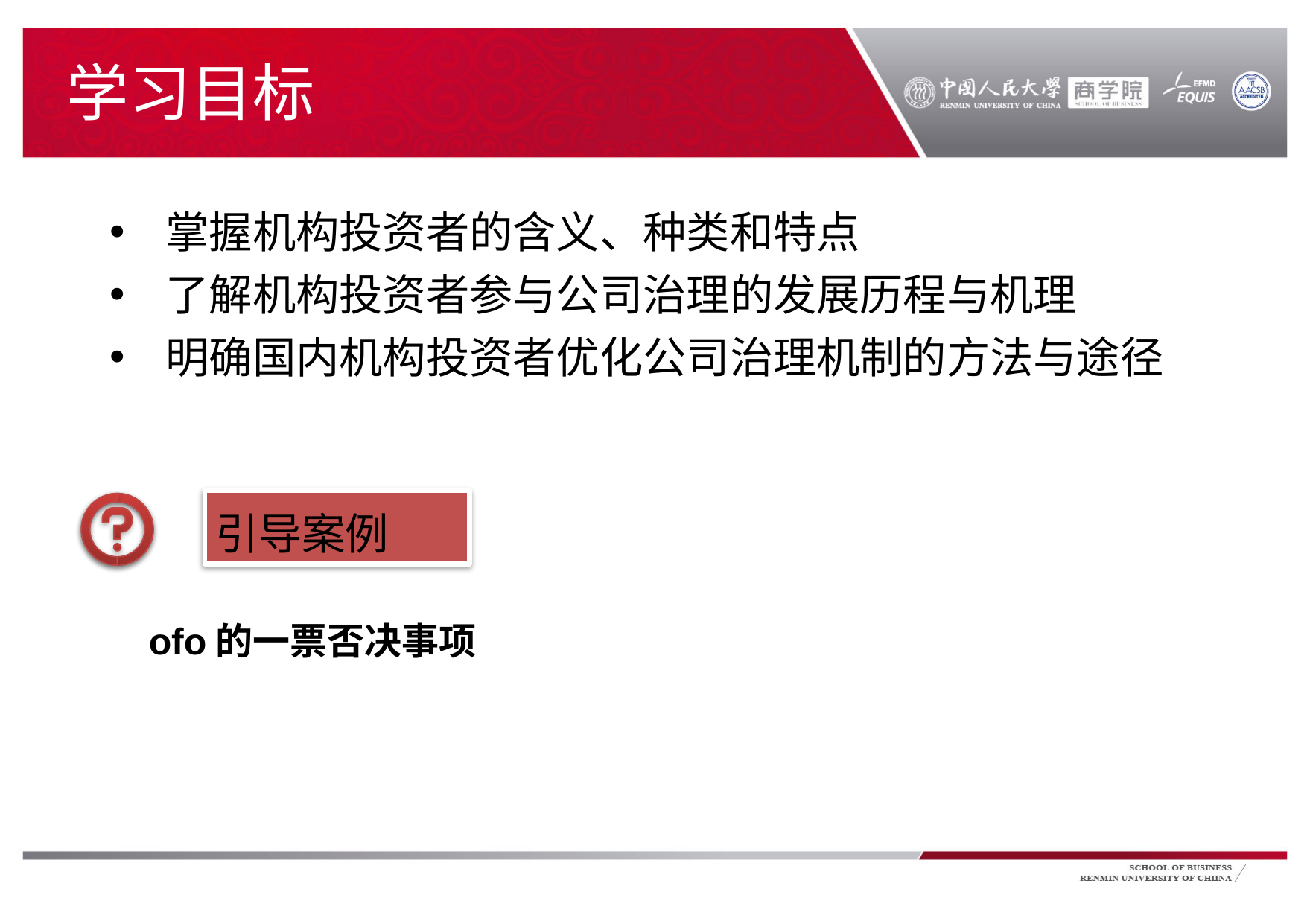

# 学习目标

掌握机构投资者的含义、种类和特点
了解机构投资者参与公司治理的发展历程与机理
明确国内机构投资者优化公司治理机制的方法与途径
引导案例

ofo的一票否决事项